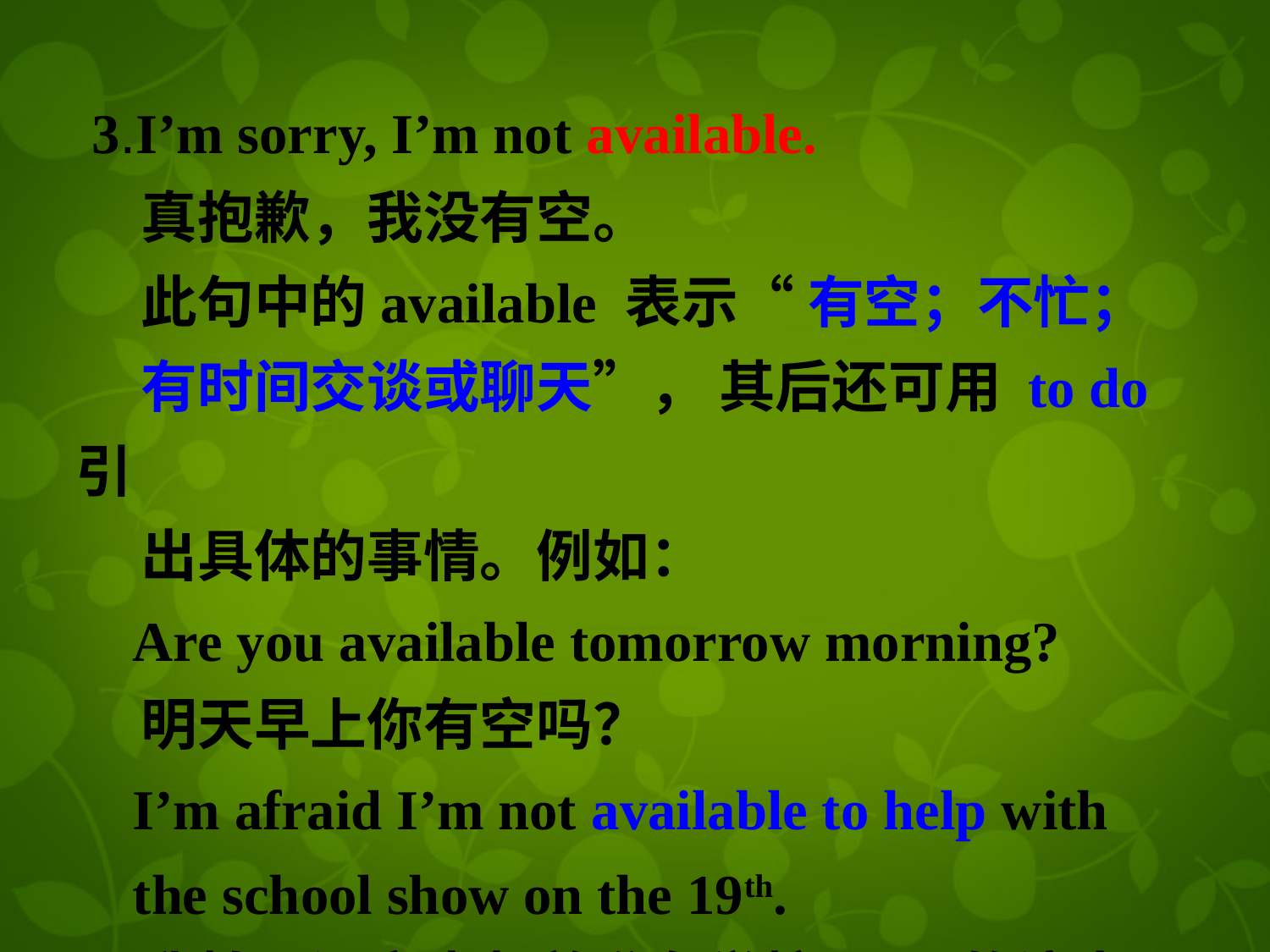

3.I’m sorry, I’m not available.
    真抱歉，我没有空。
    此句中的available 表示“ 有空；不忙；
    有时间交谈或聊天”， 其后还可用 to do 引
    出具体的事情。例如：
    Are you available tomorrow morning?
    明天早上你有空吗？
    I’m afraid I’m not available to help with
    the school show on the 19th.
    我怕是没空来帮着准备学校19号的演出了。